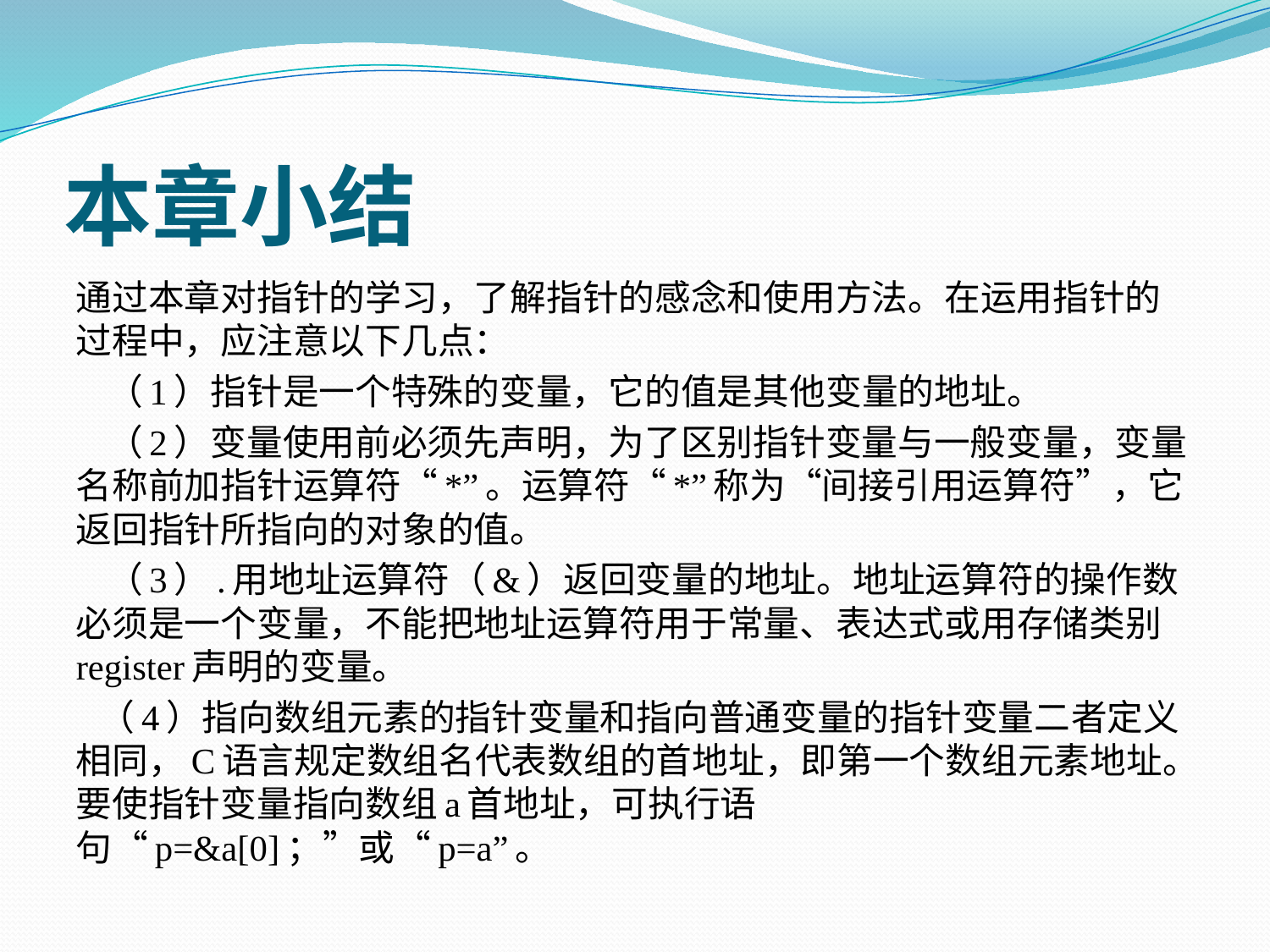

# 本章小结
通过本章对指针的学习，了解指针的感念和使用方法。在运用指针的过程中，应注意以下几点：
   （1）指针是一个特殊的变量，它的值是其他变量的地址。
   （2）变量使用前必须先声明，为了区别指针变量与一般变量，变量名称前加指针运算符“*”。运算符“*”称为“间接引用运算符”，它返回指针所指向的对象的值。
   （3）.用地址运算符（&）返回变量的地址。地址运算符的操作数必须是一个变量，不能把地址运算符用于常量、表达式或用存储类别register声明的变量。
  （4）指向数组元素的指针变量和指向普通变量的指针变量二者定义相同，C语言规定数组名代表数组的首地址，即第一个数组元素地址。要使指针变量指向数组a首地址，可执行语句“p=&a[0]；”或“p=a”。